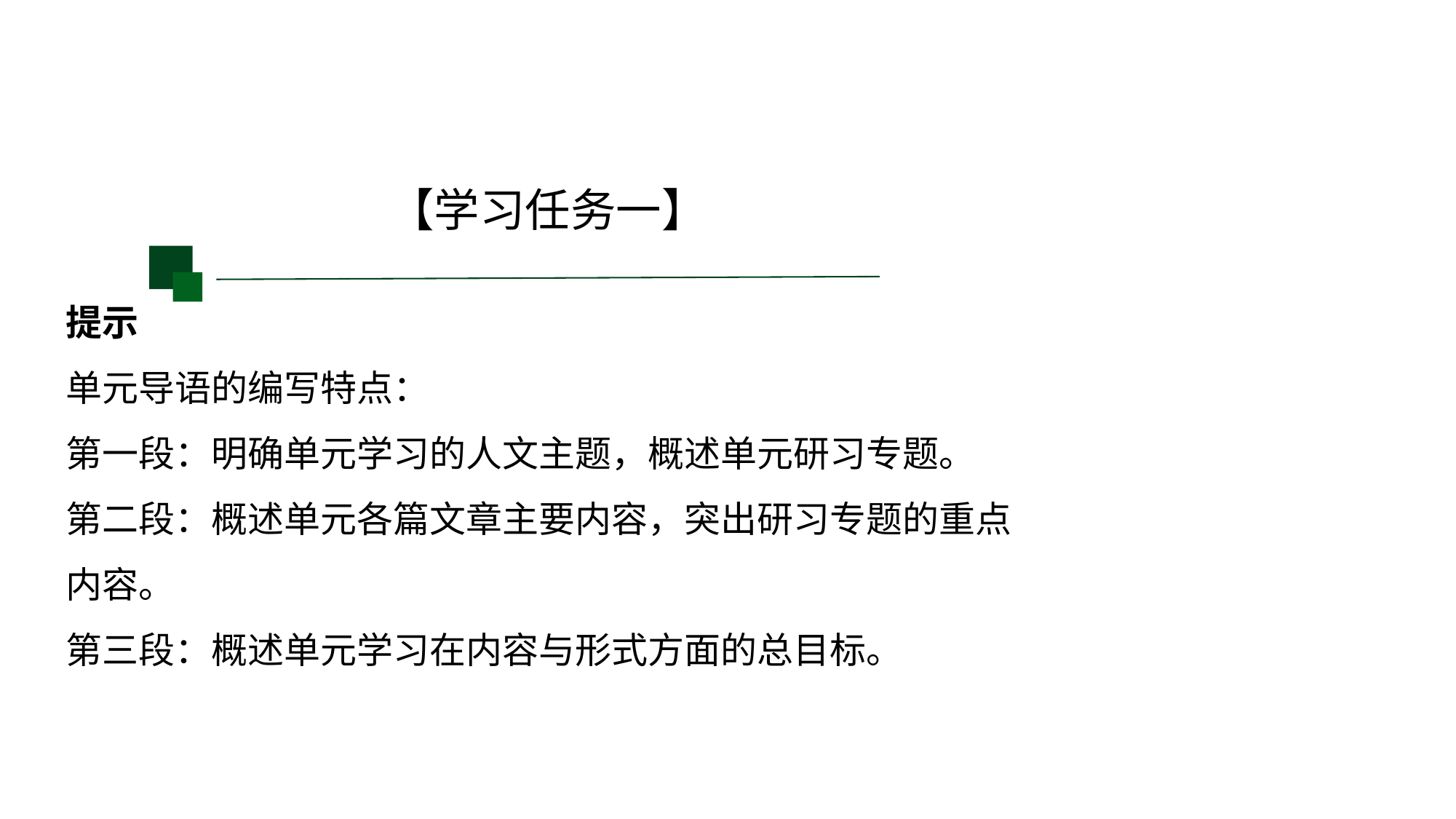

【学习任务一】

提示
单元导语的编写特点：
第一段：明确单元学习的人文主题，概述单元研习专题。
第二段：概述单元各篇文章主要内容，突出研习专题的重点内容。
第三段：概述单元学习在内容与形式方面的总目标。